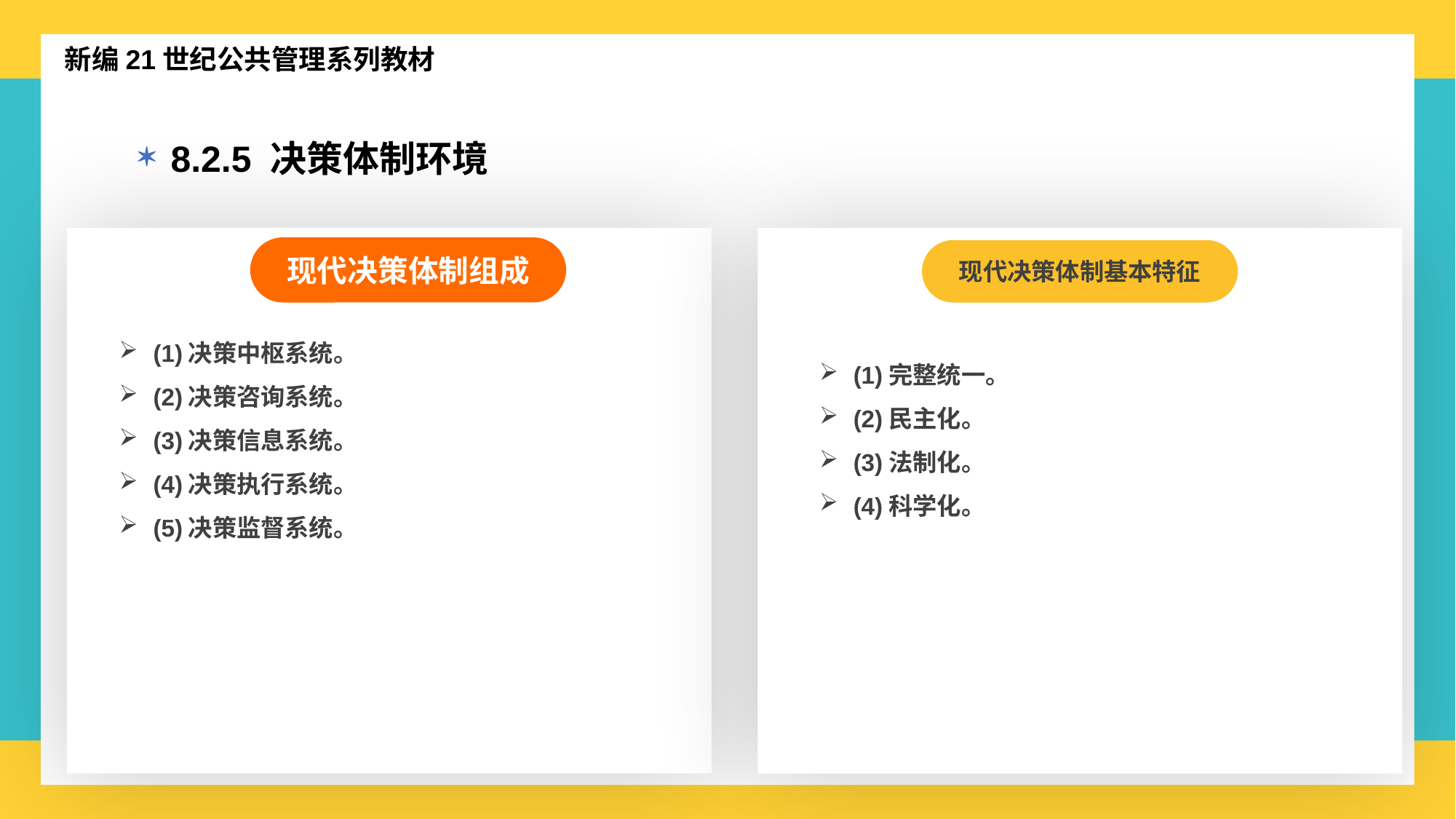

新编21世纪公共管理系列教材
8.2.5 决策体制环境

现代决策体制组成
(1)决策中枢系统。
(2)决策咨询系统。
(3)决策信息系统。
(4)决策执行系统。
(5)决策监督系统。

现代决策体制基本特征
(1)完整统一。
(2)民主化。
(3)法制化。
(4)科学化。